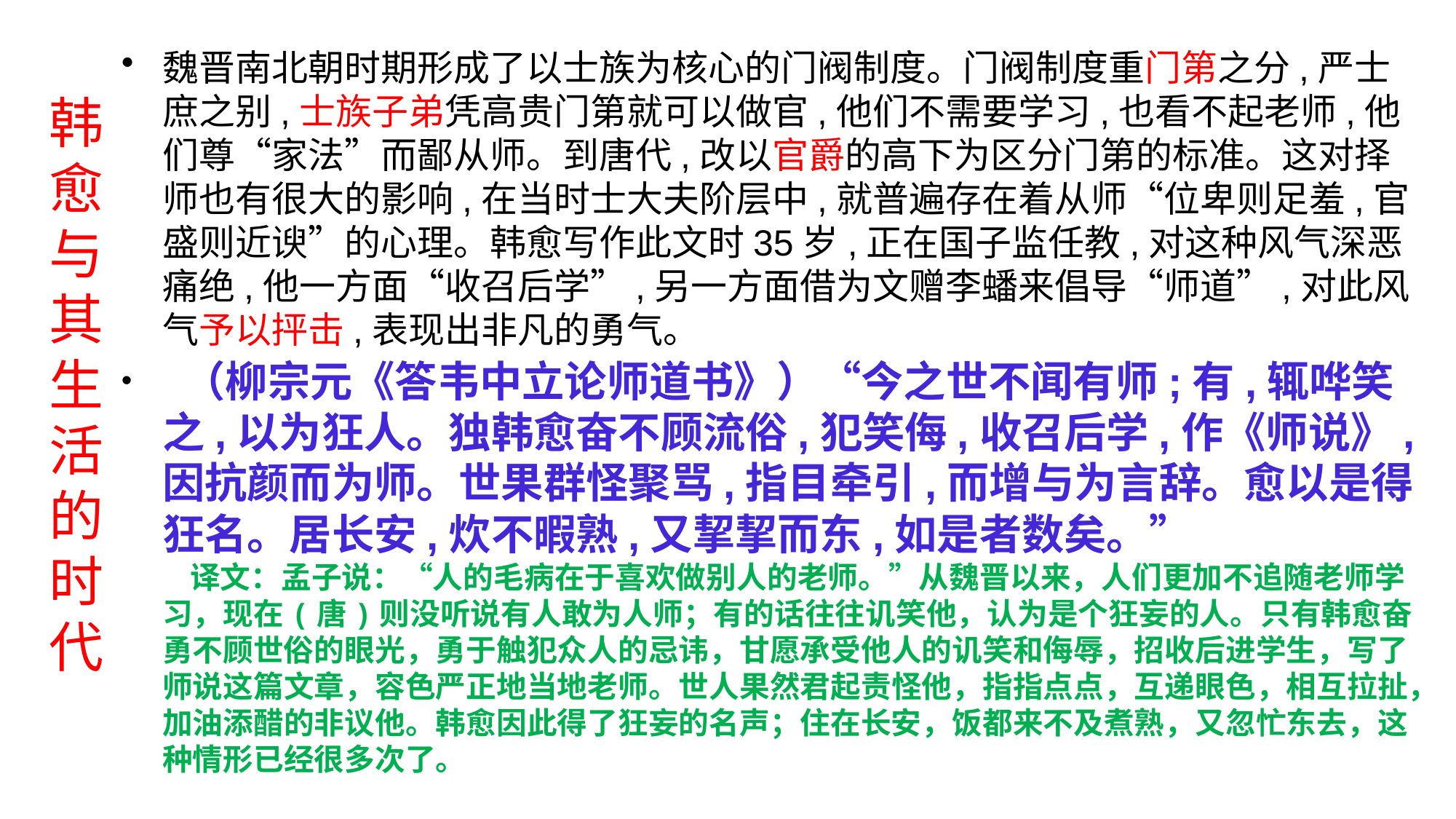

魏晋南北朝时期形成了以士族为核心的门阀制度。门阀制度重门第之分,严士庶之别,士族子弟凭高贵门第就可以做官,他们不需要学习,也看不起老师,他们尊“家法”而鄙从师。到唐代,改以官爵的高下为区分门第的标准。这对择师也有很大的影响,在当时士大夫阶层中,就普遍存在着从师“位卑则足羞,官盛则近谀”的心理。韩愈写作此文时35岁,正在国子监任教,对这种风气深恶痛绝,他一方面“收召后学”,另一方面借为文赠李蟠来倡导“师道”,对此风气予以抨击,表现出非凡的勇气。
韩愈与其生活的时代
# （柳宗元《答韦中立论师道书》）“今之世不闻有师;有,辄哗笑之,以为狂人。独韩愈奋不顾流俗,犯笑侮,收召后学,作《师说》,因抗颜而为师。世果群怪聚骂,指目牵引,而增与为言辞。愈以是得狂名。居长安,炊不暇熟,又挈挈而东,如是者数矣。” 译文：孟子说：“人的毛病在于喜欢做别人的老师。”从魏晋以来，人们更加不追随老师学习，现在(唐)则没听说有人敢为人师；有的话往往讥笑他，认为是个狂妄的人。只有韩愈奋勇不顾世俗的眼光，勇于触犯众人的忌讳，甘愿承受他人的讥笑和侮辱，招收后进学生，写了师说这篇文章，容色严正地当地老师。世人果然君起责怪他，指指点点，互递眼色，相互拉扯，加油添醋的非议他。韩愈因此得了狂妄的名声；住在长安，饭都来不及煮熟，又忽忙东去，这种情形已经很多次了。